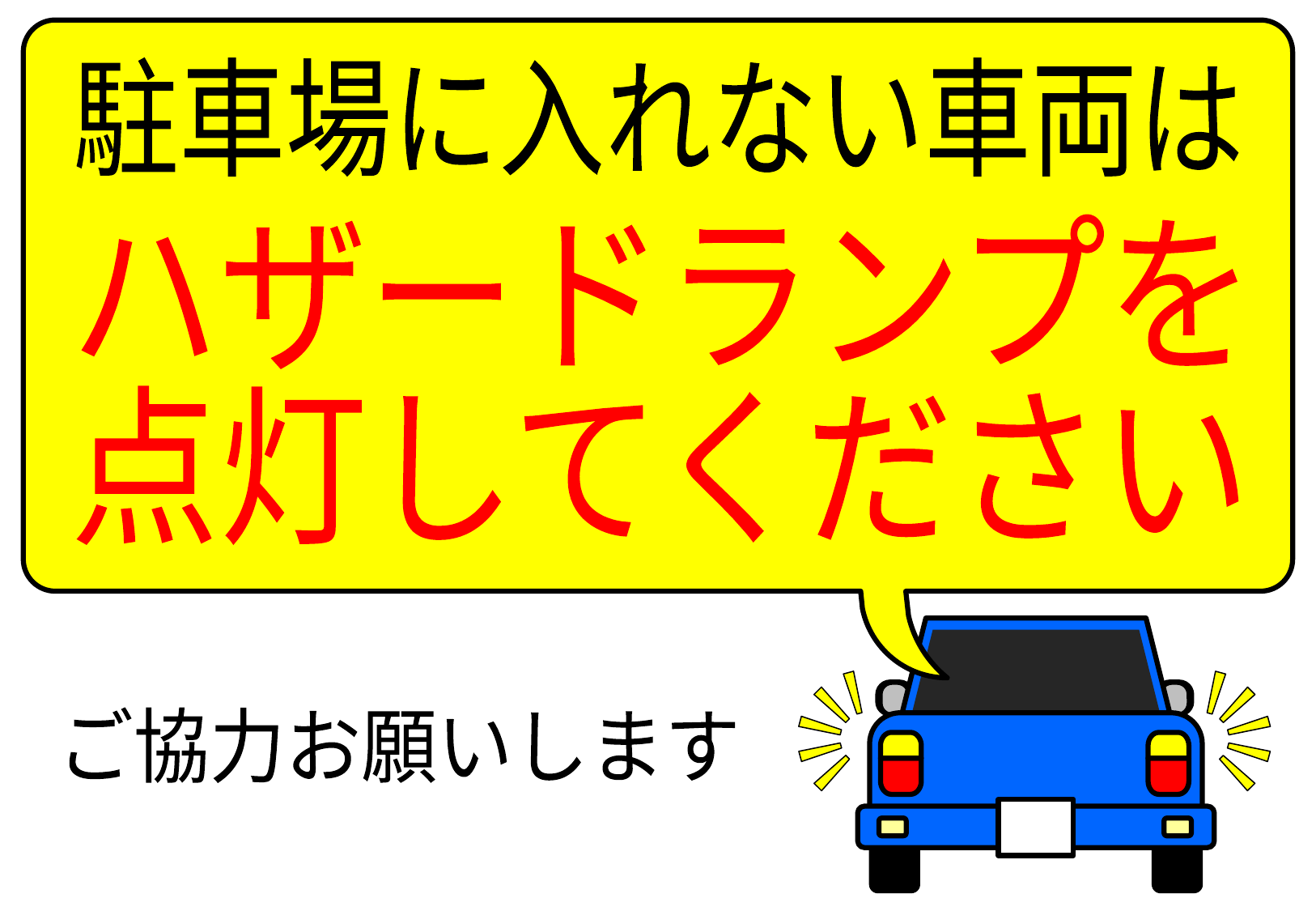

駐車場に入れない車両は
ハザードランプを
点灯してください

ご協力お願いします